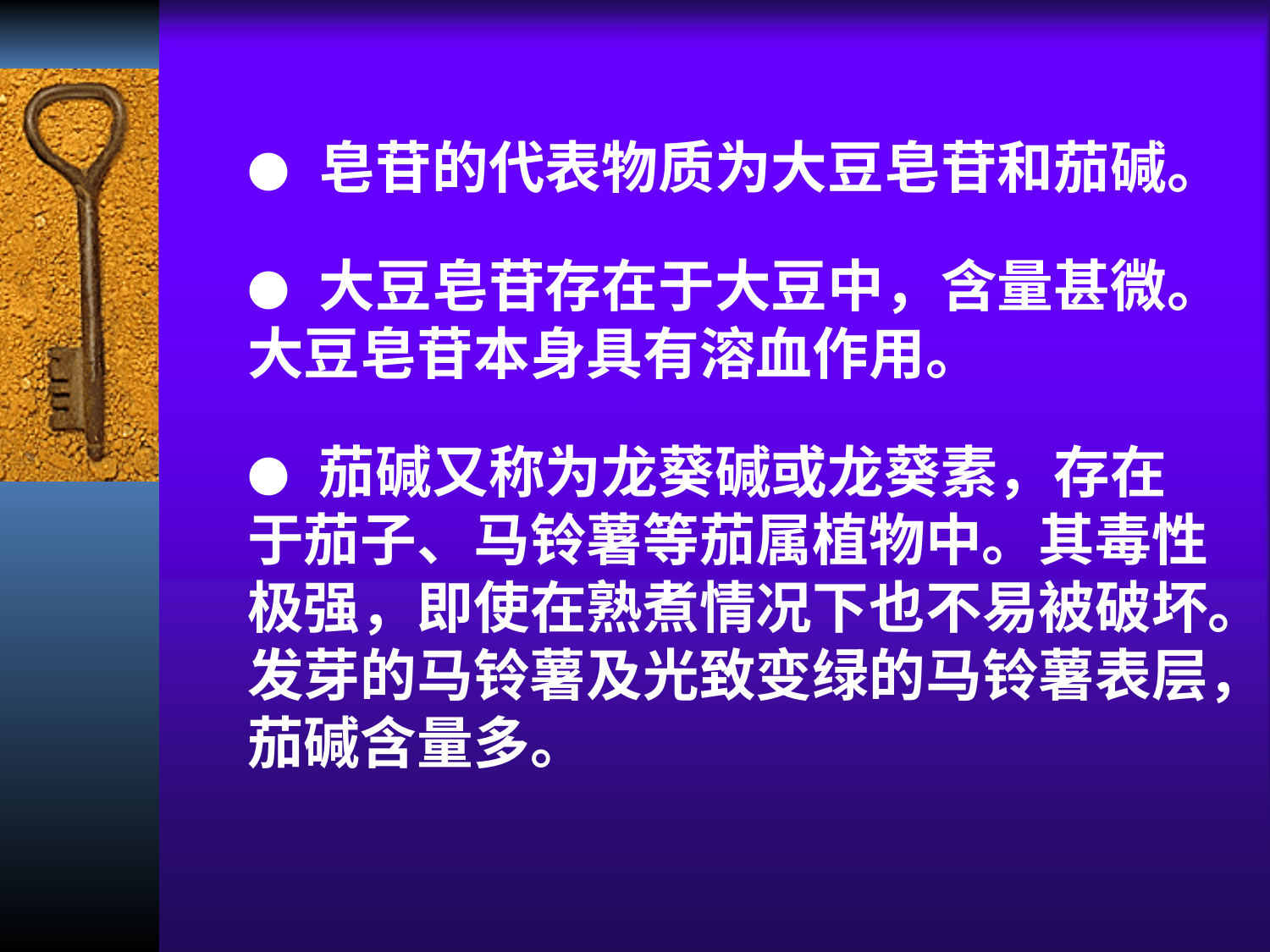

●  皂苷的代表物质为大豆皂苷和茄碱。

●  大豆皂苷存在于大豆中，含量甚微。大豆皂苷本身具有溶血作用。

●  茄碱又称为龙葵碱或龙葵素，存在于茄子、马铃薯等茄属植物中。其毒性极强，即使在熟煮情况下也不易被破坏。发芽的马铃薯及光致变绿的马铃薯表层，茄碱含量多。